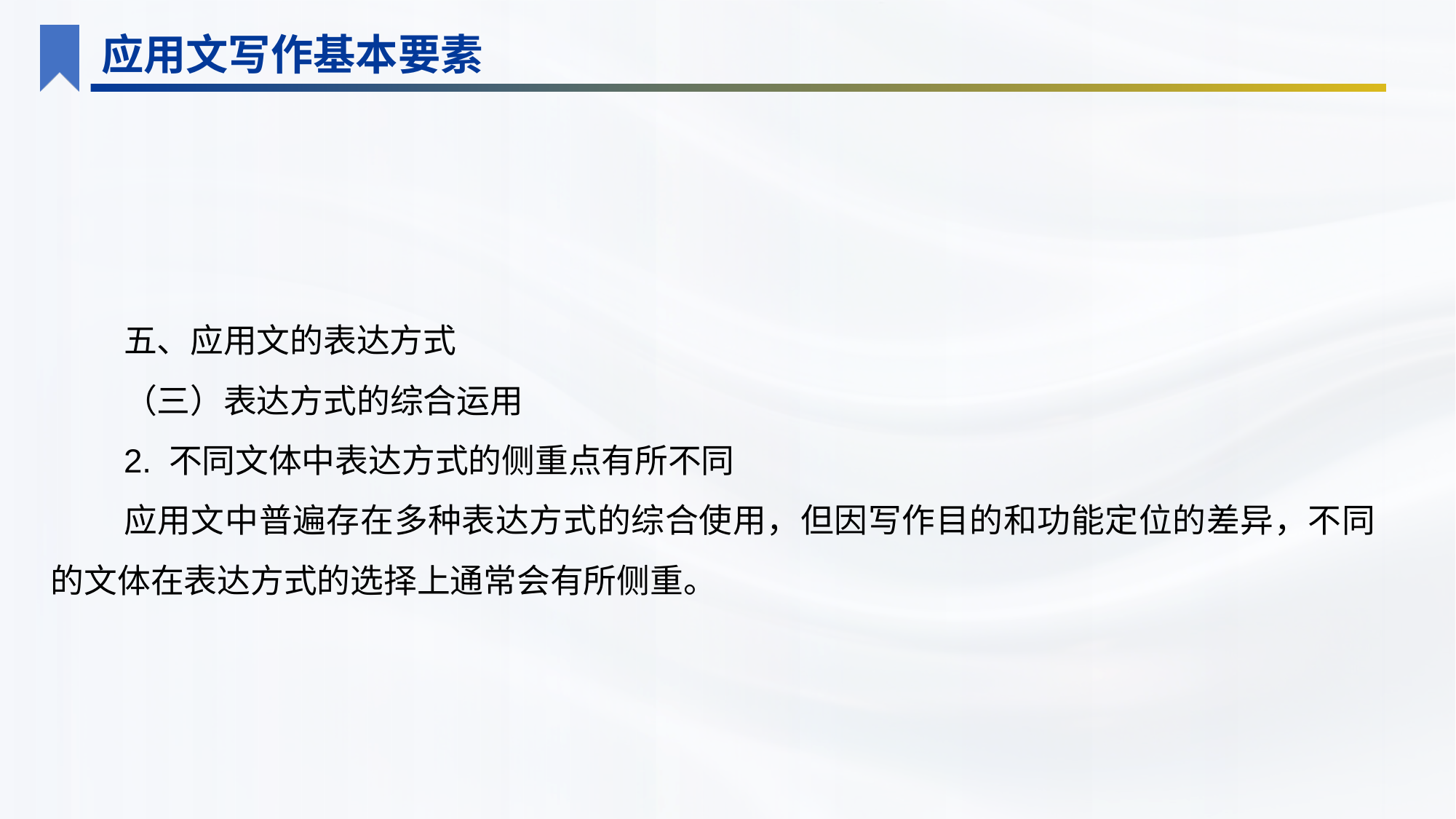

应用文写作基本要素
五、应用文的表达方式
（三）表达方式的综合运用
2. 不同文体中表达方式的侧重点有所不同
应用文中普遍存在多种表达方式的综合使用，但因写作目的和功能定位的差异，不同的文体在表达方式的选择上通常会有所侧重。